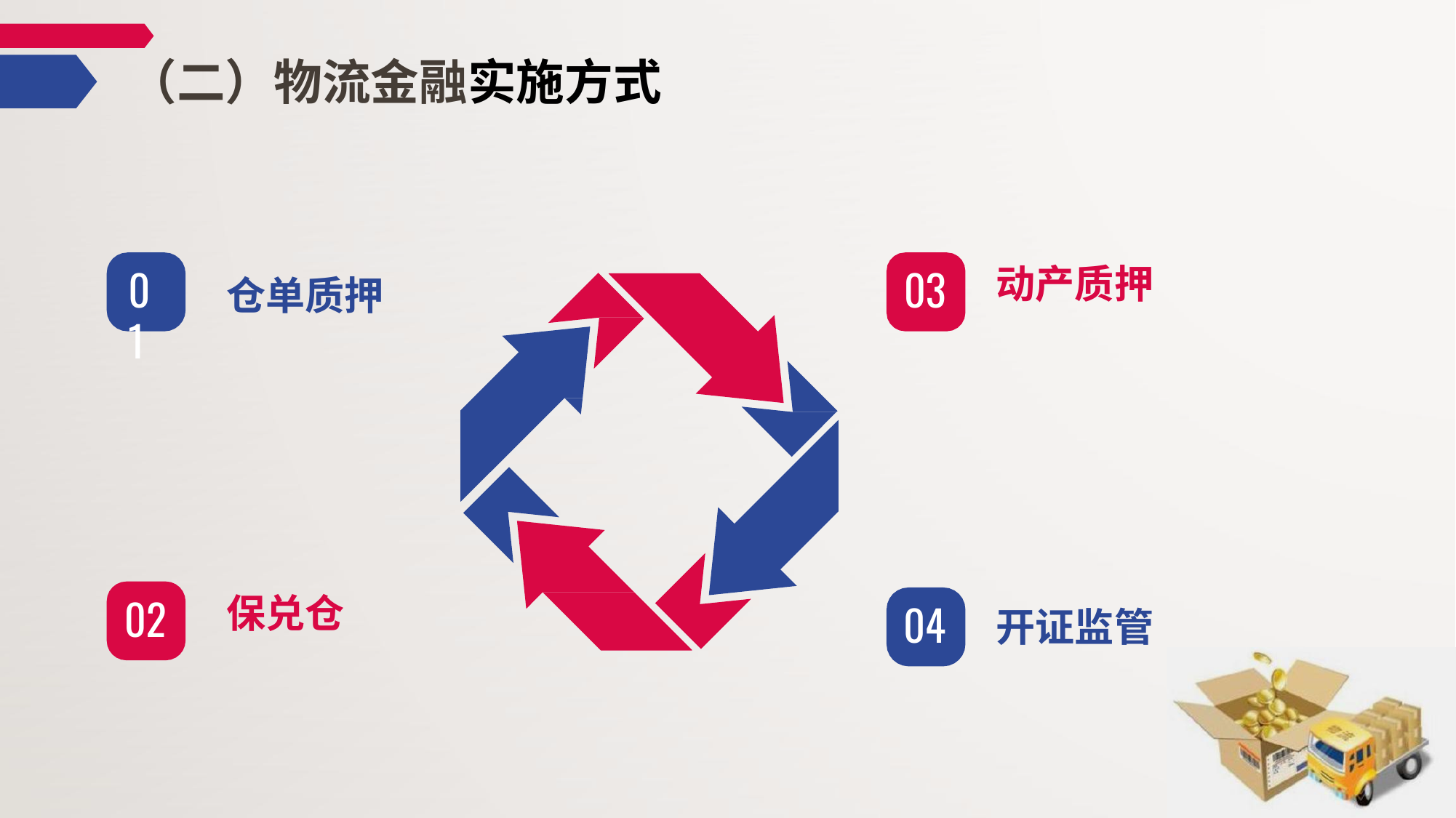

# （二）物流金融实施方式

动产质押
03
01
仓单质押

保兑仓

02
04
开证监管